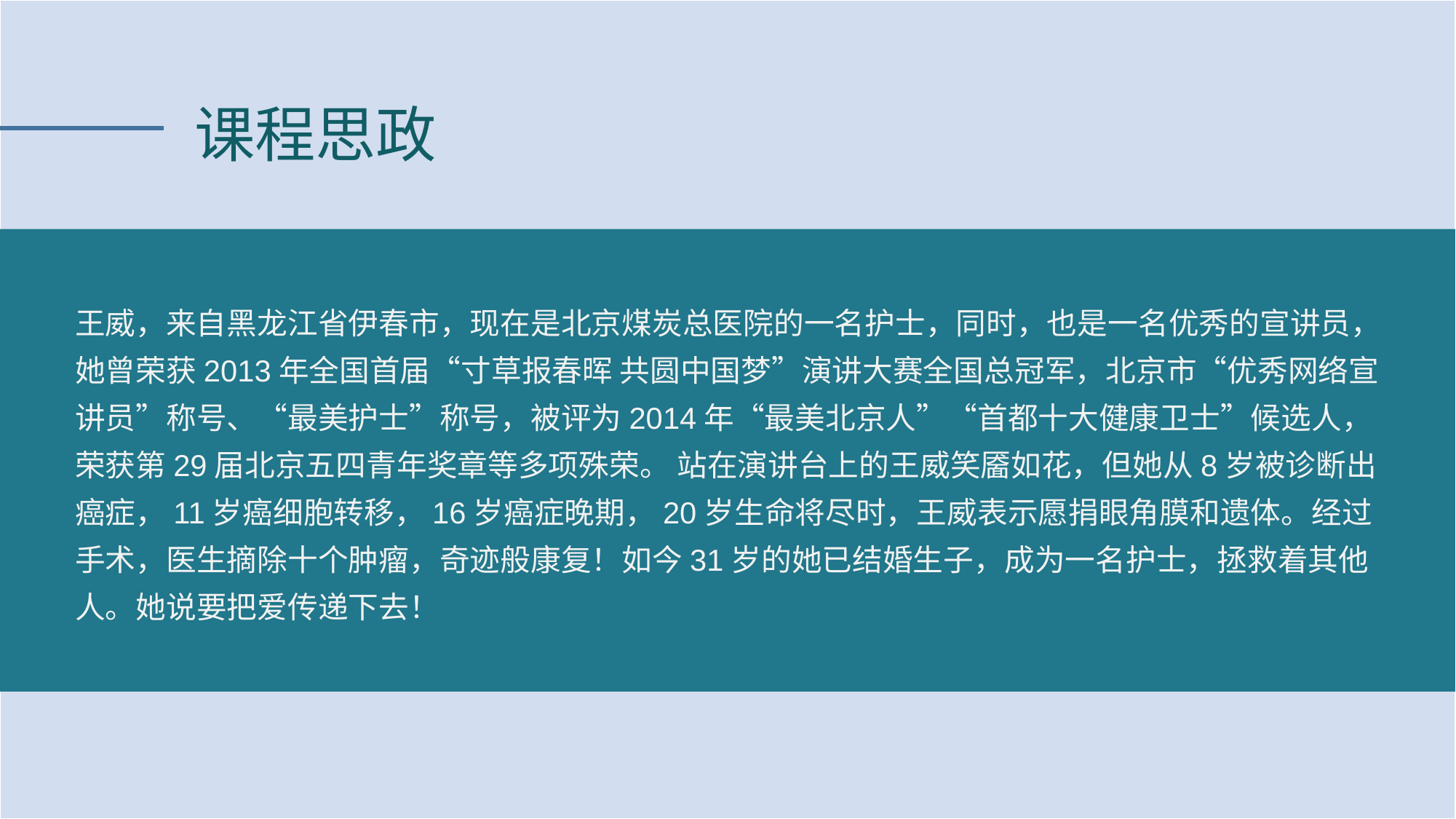

课程思政

王威，来自黑龙江省伊春市，现在是北京煤炭总医院的一名护士，同时，也是一名优秀的宣讲员，她曾荣获2013年全国首届“寸草报春晖 共圆中国梦”演讲大赛全国总冠军，北京市“优秀网络宣讲员”称号、“最美护士”称号，被评为2014年“最美北京人”“首都十大健康卫士”候选人，荣获第29届北京五四青年奖章等多项殊荣。 站在演讲台上的王威笑靥如花，但她从8岁被诊断出癌症，11岁癌细胞转移，16岁癌症晚期，20岁生命将尽时，王威表示愿捐眼角膜和遗体。经过手术，医生摘除十个肿瘤，奇迹般康复！如今31岁的她已结婚生子，成为一名护士，拯救着其他人。她说要把爱传递下去！